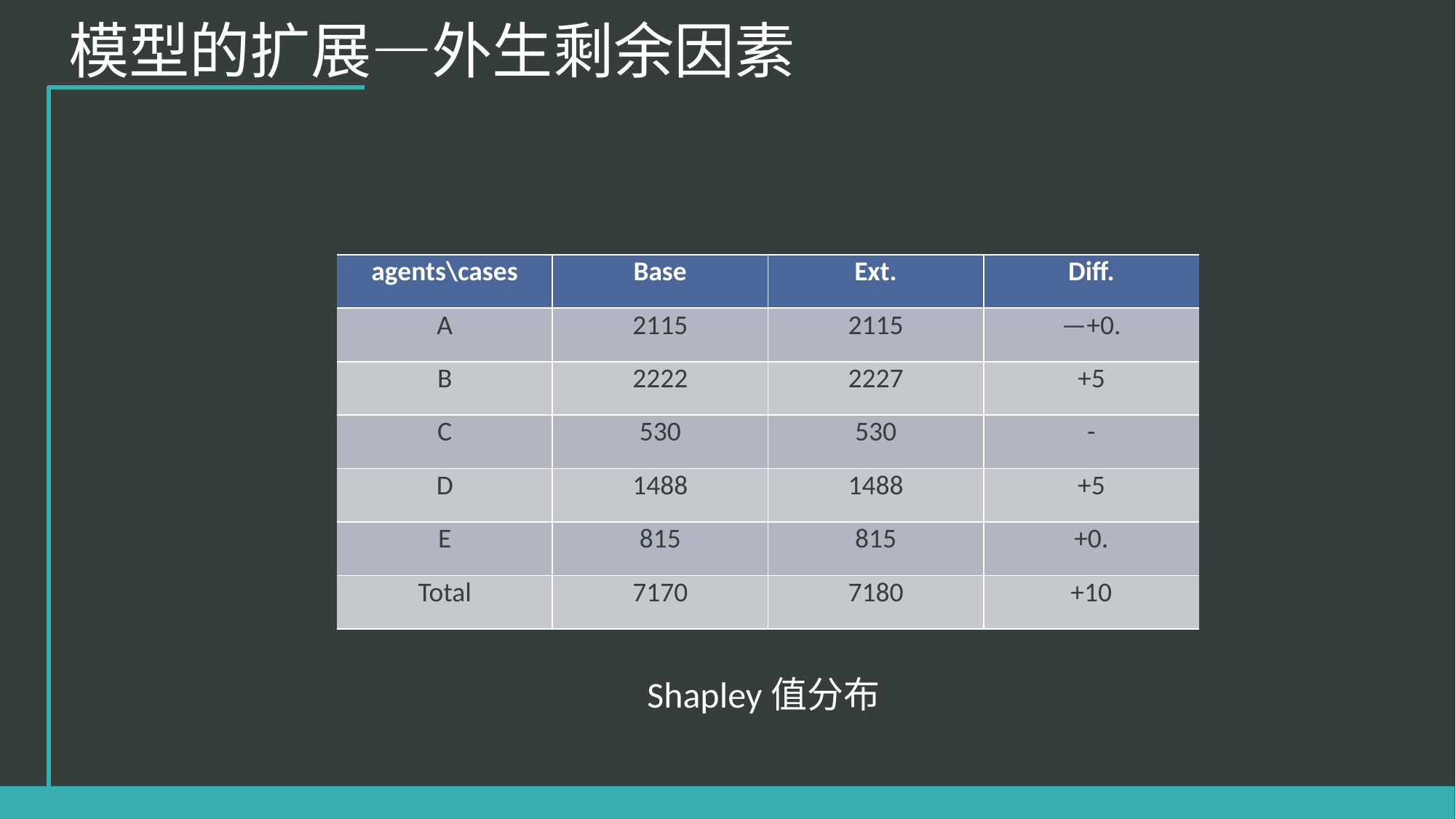

模型的扩展—外生剩余因素

| agents\cases | Base | Ext. | Diff. |
| --- | --- | --- | --- |
| A | 2115 | 2115 | —+0. |
| B | 2222 | 2227 | +5 |
| C | 530 | 530 | - |
| D | 1488 | 1488 | +5 |
| E | 815 | 815 | +0. |
| Total | 7170 | 7180 | +10 |
Shapley值分布